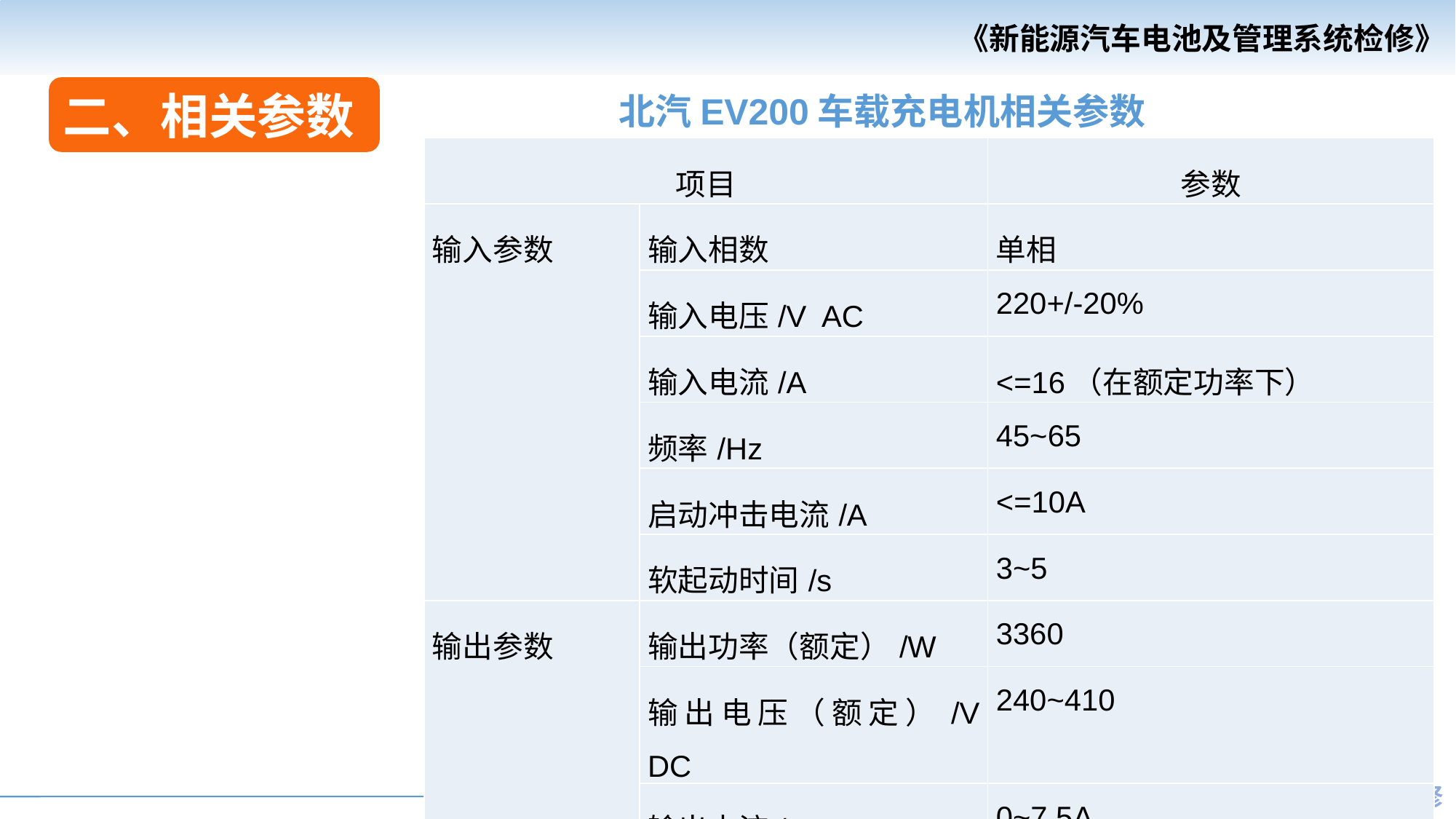

二、相关参数
北汽EV200车载充电机相关参数
| 项目 |  | 参数 |
| --- | --- | --- |
| 输入参数 | 输入相数 | 单相 |
|  | 输入电压/V AC | 220+/-20% |
|  | 输入电流/A | <=16（在额定功率下） |
|  | 频率/Hz | 45~65 |
|  | 启动冲击电流/A | <=10A |
|  | 软起动时间/s | 3~5 |
| 输出参数 | 输出功率（额定）/W | 3360 |
|  | 输出电压（额定）/V DC | 240~410 |
|  | 输出电流/A | 0~7.5A |
|  | 稳压精度 | <=0.6% |
| 转换效率 | 效率 | >=99% |
| 冷却方式 | 冷却 | 散热片、风冷 |